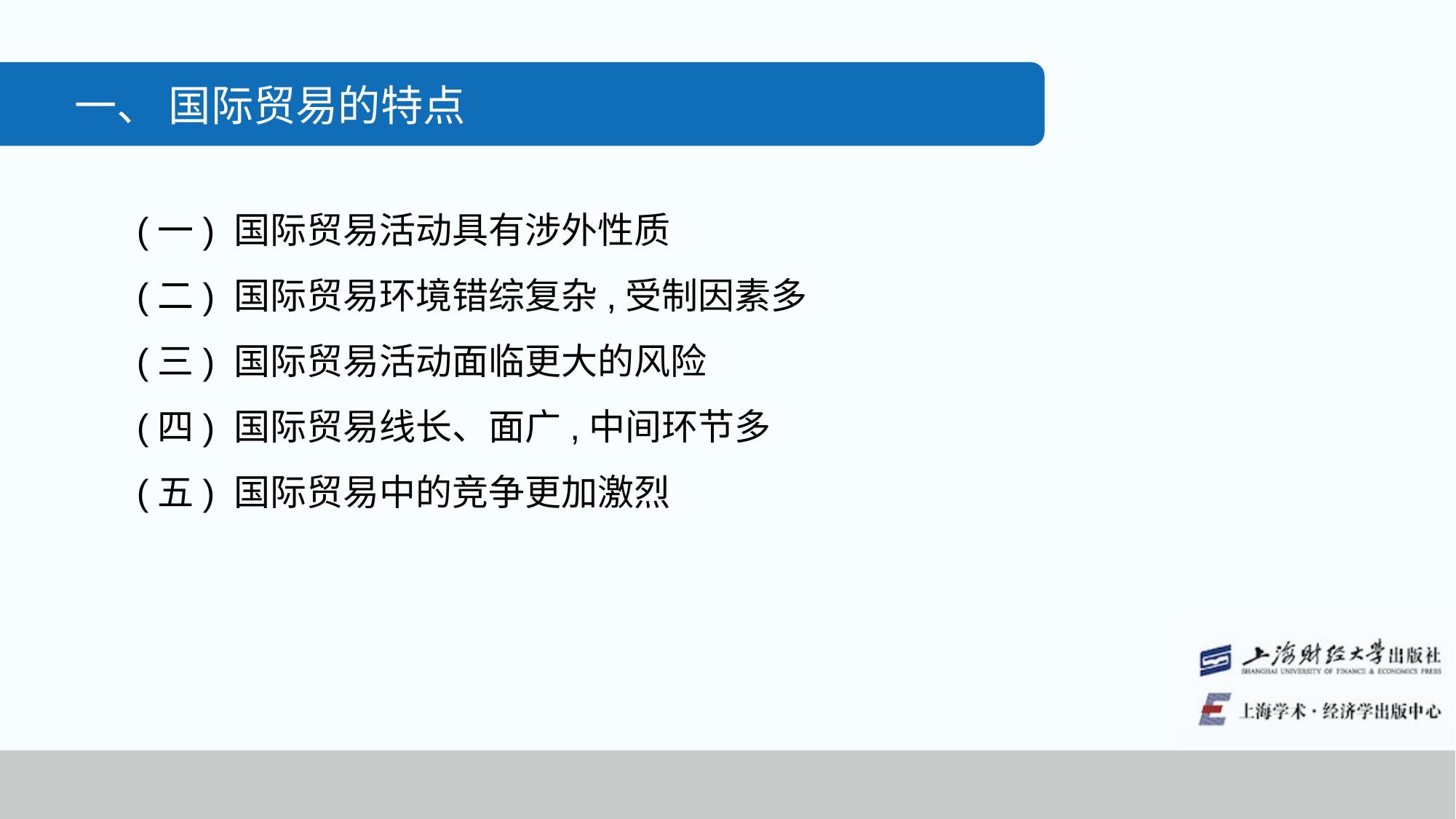

一、 国际贸易的特点

(一) 国际贸易活动具有涉外性质
(二) 国际贸易环境错综复杂,受制因素多
(三) 国际贸易活动面临更大的风险
(四) 国际贸易线长、面广,中间环节多
(五) 国际贸易中的竞争更加激烈